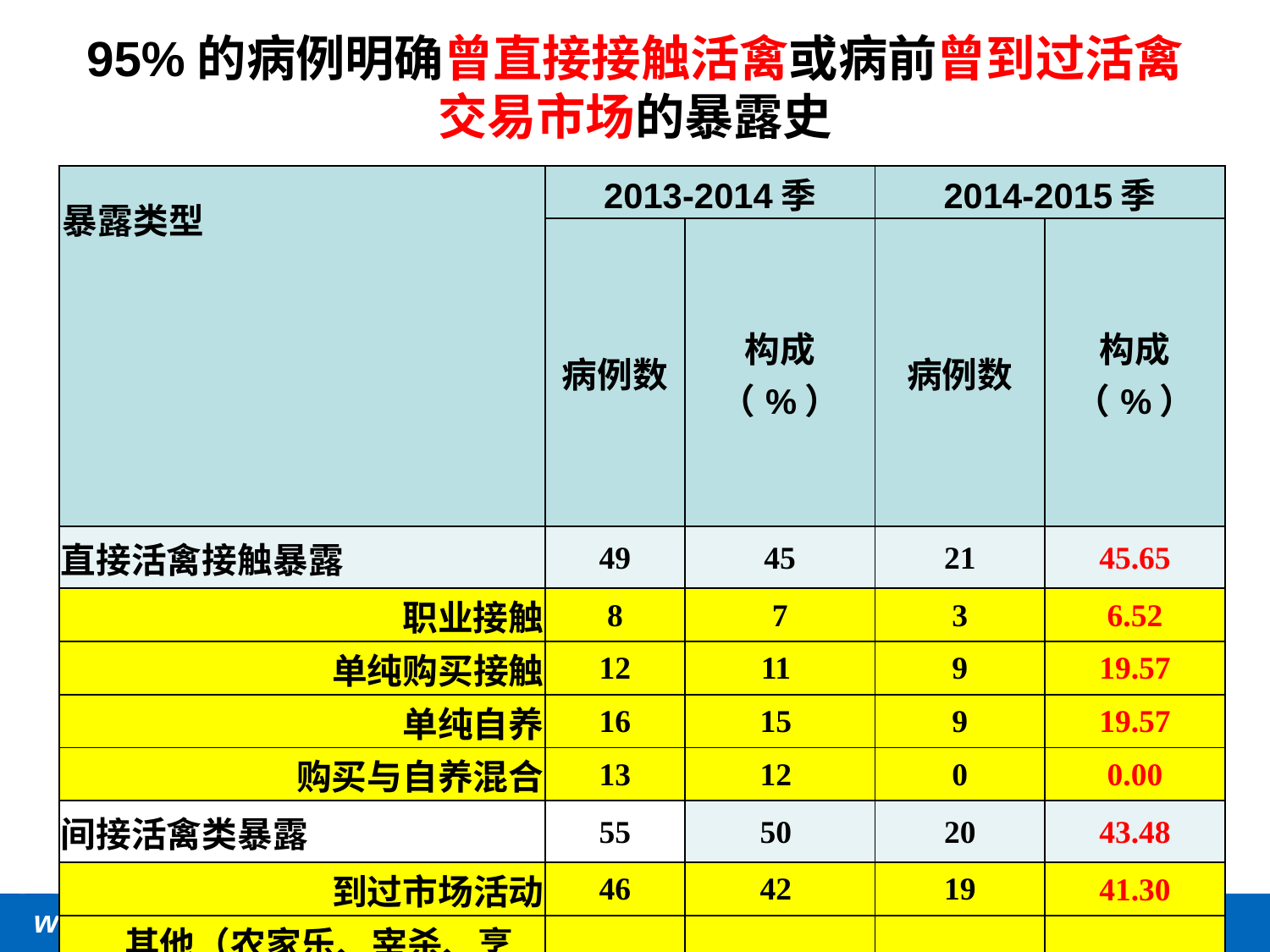

# 95%的病例明确曾直接接触活禽或病前曾到过活禽交易市场的暴露史
| 暴露类型 | 2013-2014季 |  | 2014-2015季 |  |
| --- | --- | --- | --- | --- |
|  | 病例数 | 构成（%） | 病例数 | 构成（%） |
| 直接活禽接触暴露 | 49 | 45 | 21 | 45.65 |
| 职业接触 | 8 | 7 | 3 | 6.52 |
| 单纯购买接触 | 12 | 11 | 9 | 19.57 |
| 单纯自养 | 16 | 15 | 9 | 19.57 |
| 购买与自养混合 | 13 | 12 | 0 | 0.00 |
| 间接活禽类暴露 | 55 | 50 | 20 | 43.48 |
| 到过市场活动 | 46 | 42 | 19 | 41.30 |
| 其他（农家乐、宰杀、烹调） | 9 | 8 | 1 | 2.17 |
| 密接暴露 | 0 | 0 | 1 | 2.17 |
| 未发现相关暴露 | 6 | 5 | 4 | 8.70 |
| 合计 | 110 | 100 | 46 | 100 |